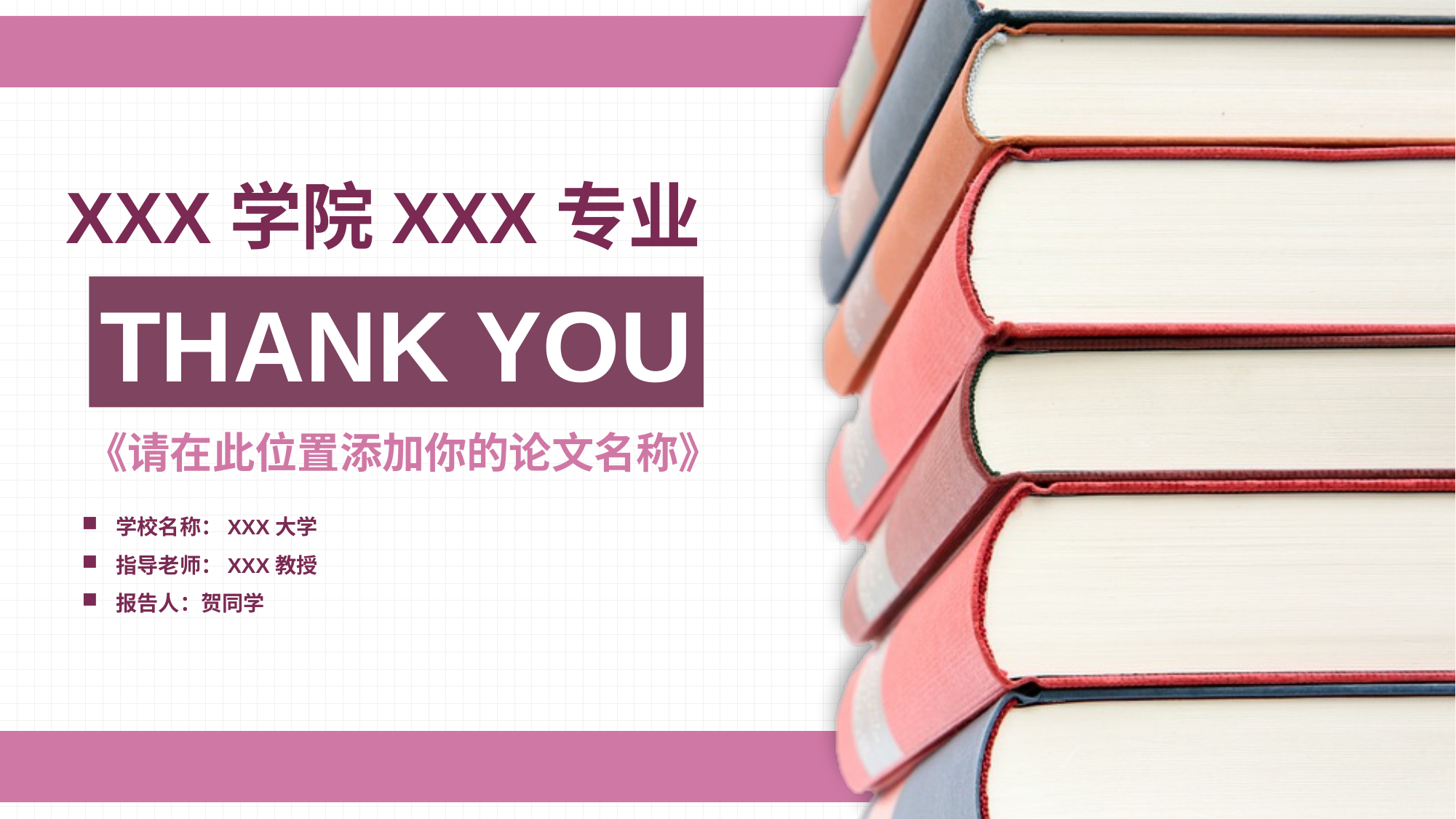

XXX学院XXX专业
THANK YOU
《请在此位置添加你的论文名称》
学校名称：XXX大学
指导老师：XXX教授
报告人：贺同学